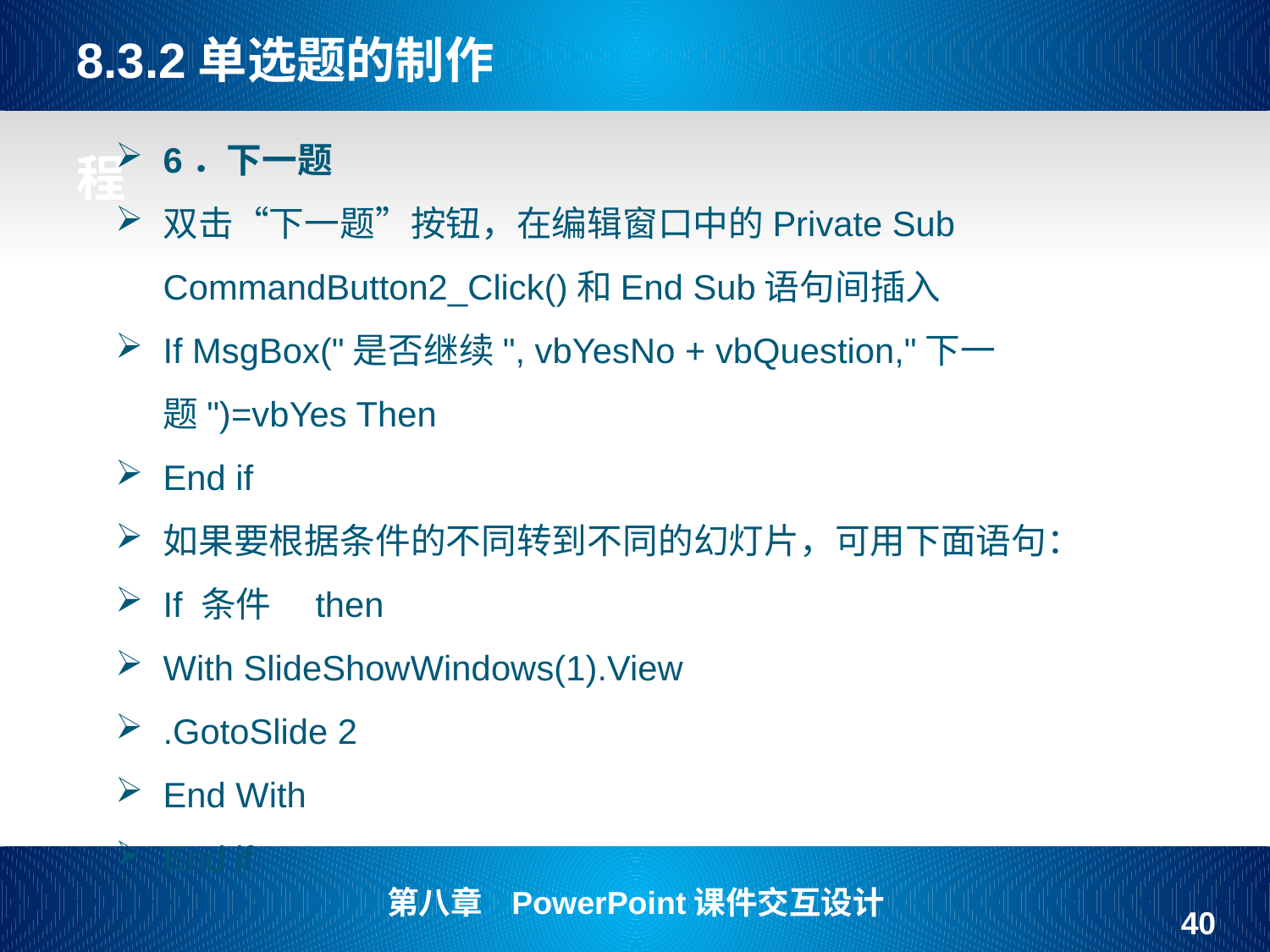

# 8.3.2单选题的制作   程

6．下一题
双击“下一题”按钮，在编辑窗口中的Private Sub CommandButton2_Click()和End Sub语句间插入
If MsgBox("是否继续", vbYesNo + vbQuestion,"下一题")=vbYes Then
End if
如果要根据条件的不同转到不同的幻灯片，可用下面语句：
If 条件　then
With SlideShowWindows(1).View
.GotoSlide 2
End With
End if

40